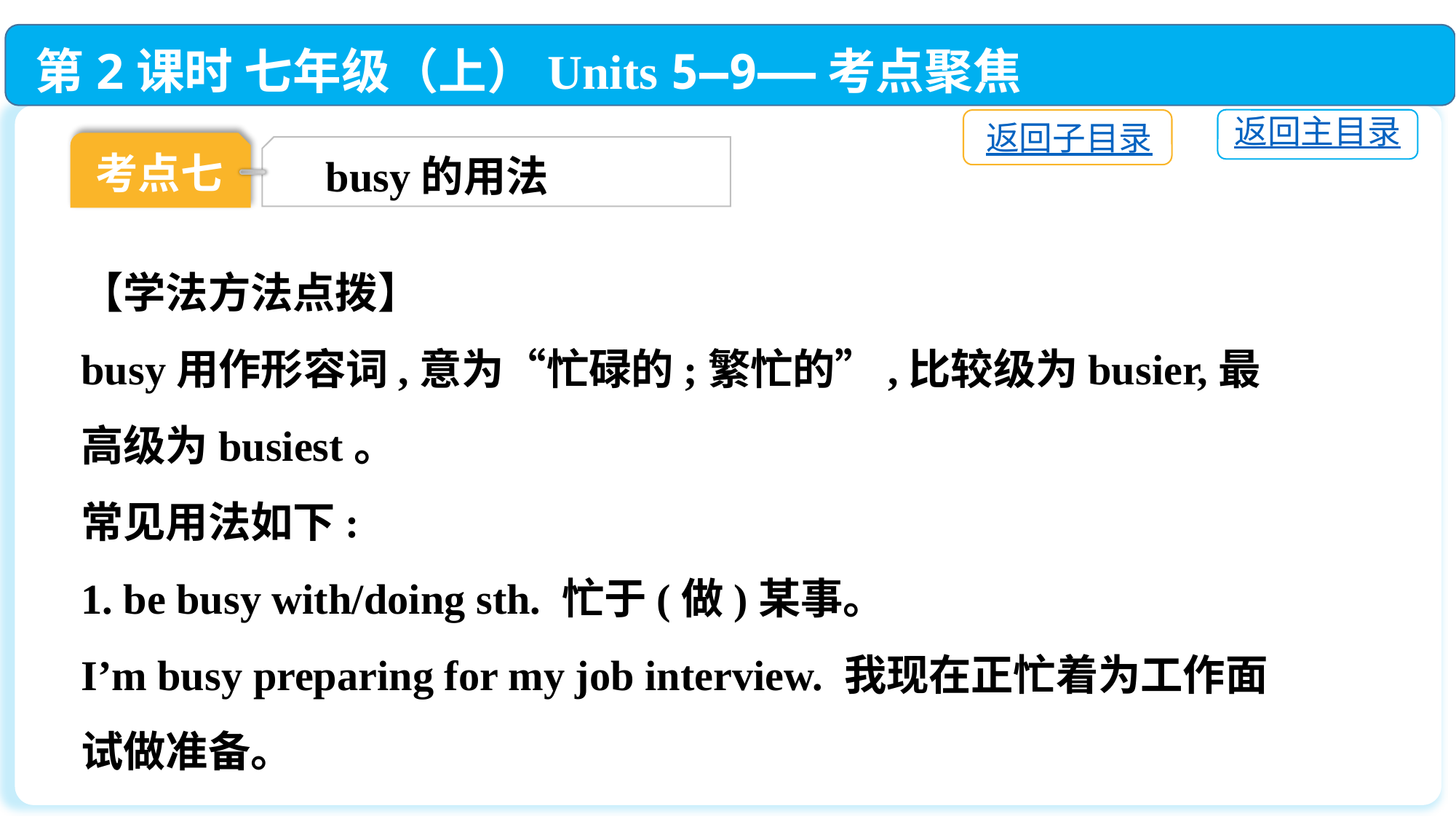

第2课时 七年级（上）Units 5—9——考点聚焦

返回主目录

返回子目录
考点七
busy的用法

【学法方法点拨】
busy用作形容词,意为“忙碌的;繁忙的”,比较级为busier,最高级为busiest。
常见用法如下:
1. be busy with/doing sth. 忙于(做)某事。
I’m busy preparing for my job interview. 我现在正忙着为工作面试做准备。